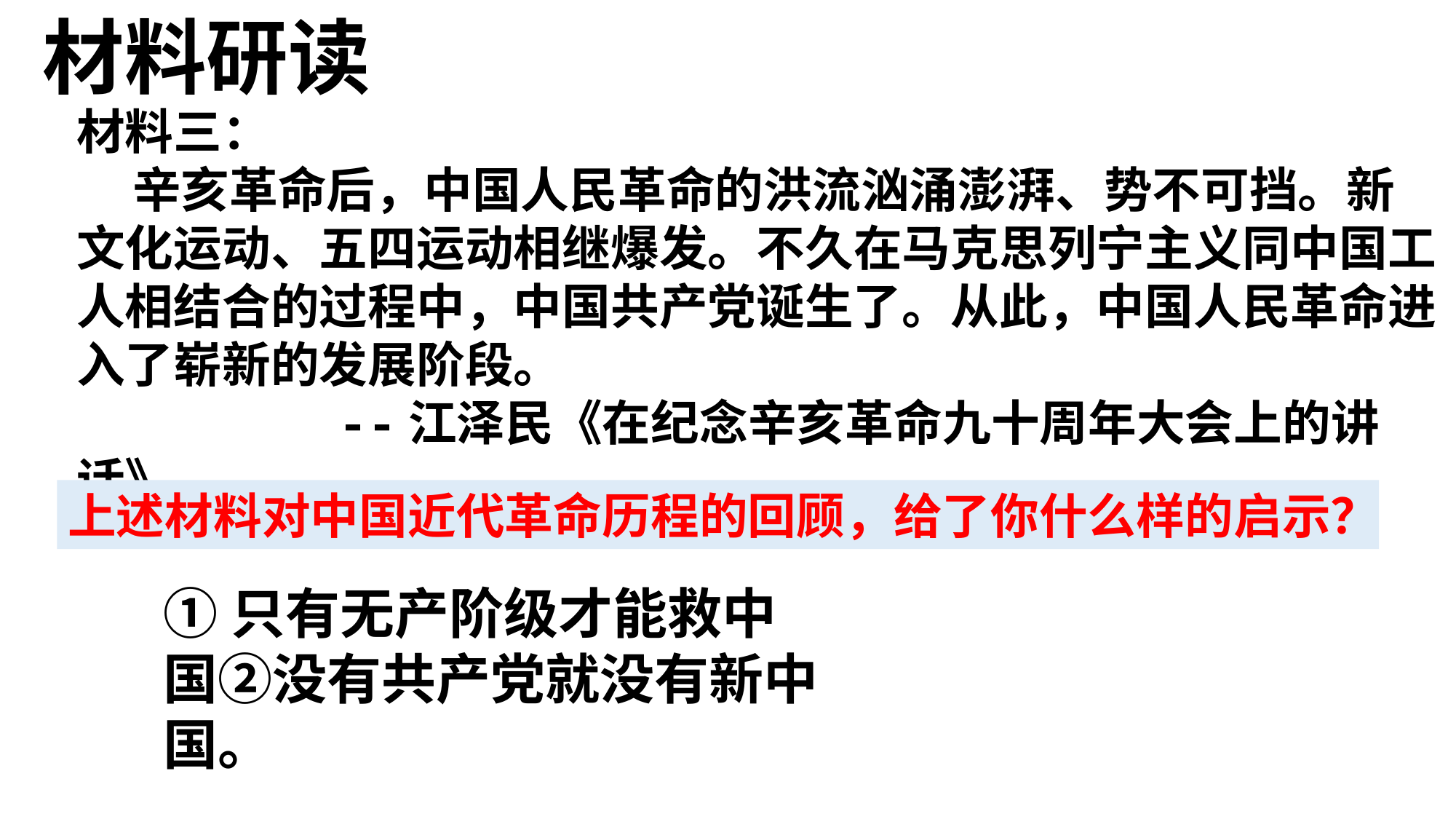

材料研读
材料三：
    辛亥革命后，中国人民革命的洪流汹涌澎湃、势不可挡。新文化运动、五四运动相继爆发。不久在马克思列宁主义同中国工人相结合的过程中，中国共产党诞生了。从此，中国人民革命进入了崭新的发展阶段。
         --江泽民《在纪念辛亥革命九十周年大会上的讲话》

上述材料对中国近代革命历程的回顾，给了你什么样的启示？
①只有无产阶级才能救中国②没有共产党就没有新中国。